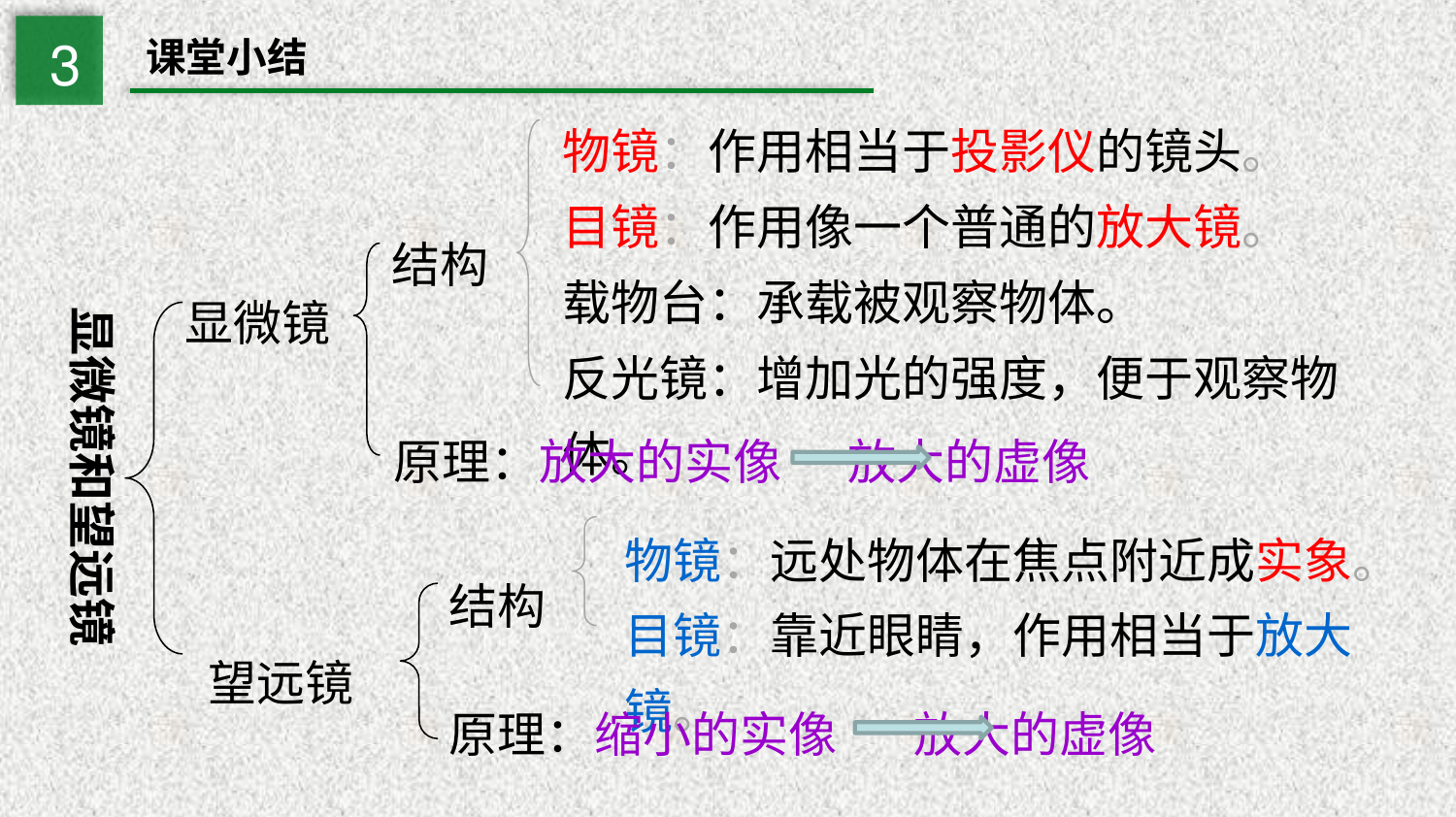

3
课堂小结
物镜：作用相当于投影仪的镜头。
目镜：作用像一个普通的放大镜。
载物台：承载被观察物体。
反光镜：增加光的强度，便于观察物体。

结构

显微镜
显微镜和望远镜

原理：放大的实像      放大的虚像

物镜：远处物体在焦点附近成实象。
目镜：靠近眼睛，作用相当于放大镜。

结构

望远镜
原理：缩小的实像       放大的虚像